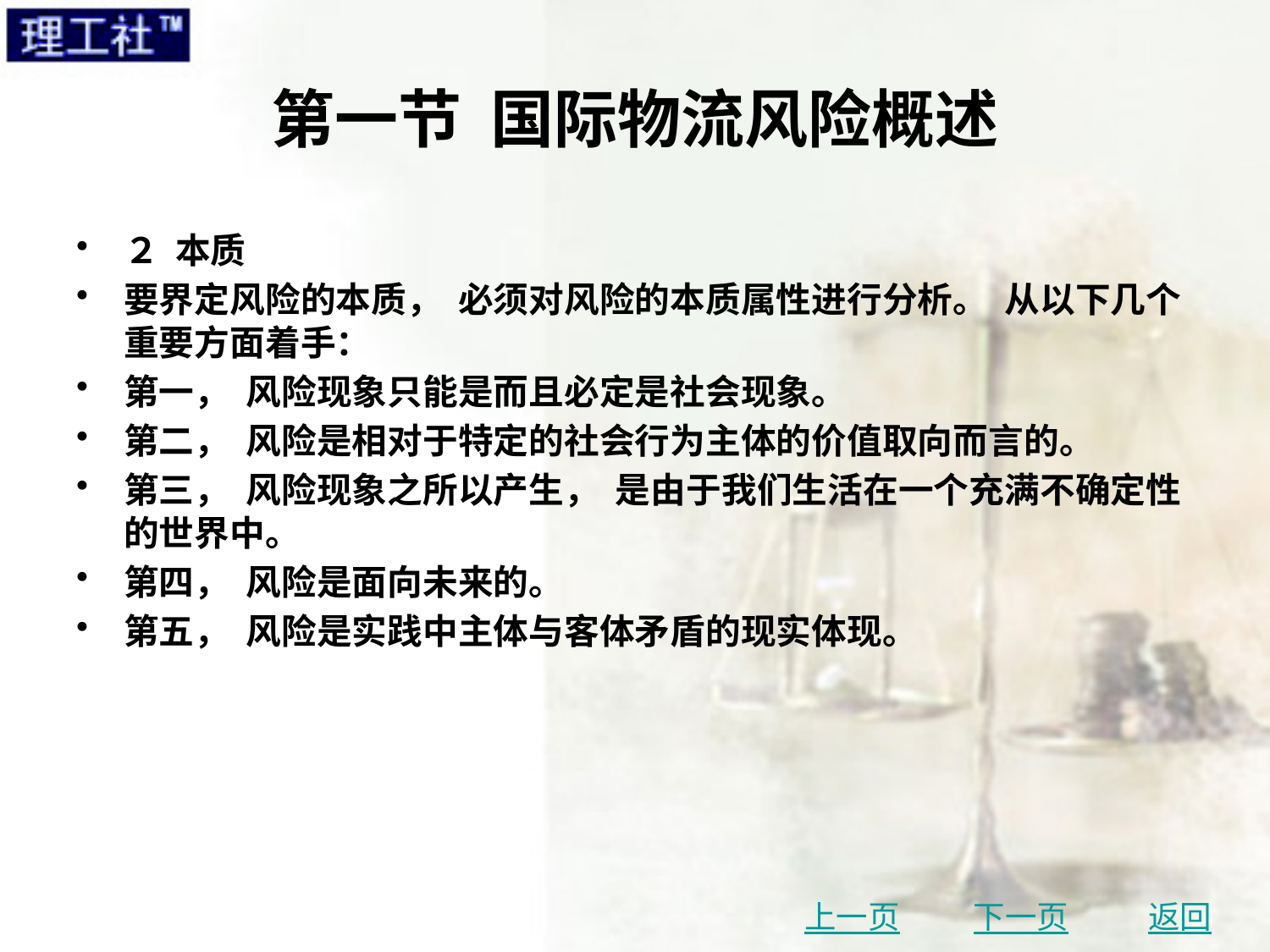

# 第一节  国际物流风险概述
２  本质
要界定风险的本质，  必须对风险的本质属性进行分析。  从以下几个重要方面着手：
第一，  风险现象只能是而且必定是社会现象。
第二，  风险是相对于特定的社会行为主体的价值取向而言的。
第三，  风险现象之所以产生，  是由于我们生活在一个充满不确定性的世界中。
第四，  风险是面向未来的。
第五，  风险是实践中主体与客体矛盾的现实体现。
上一页
下一页
返回